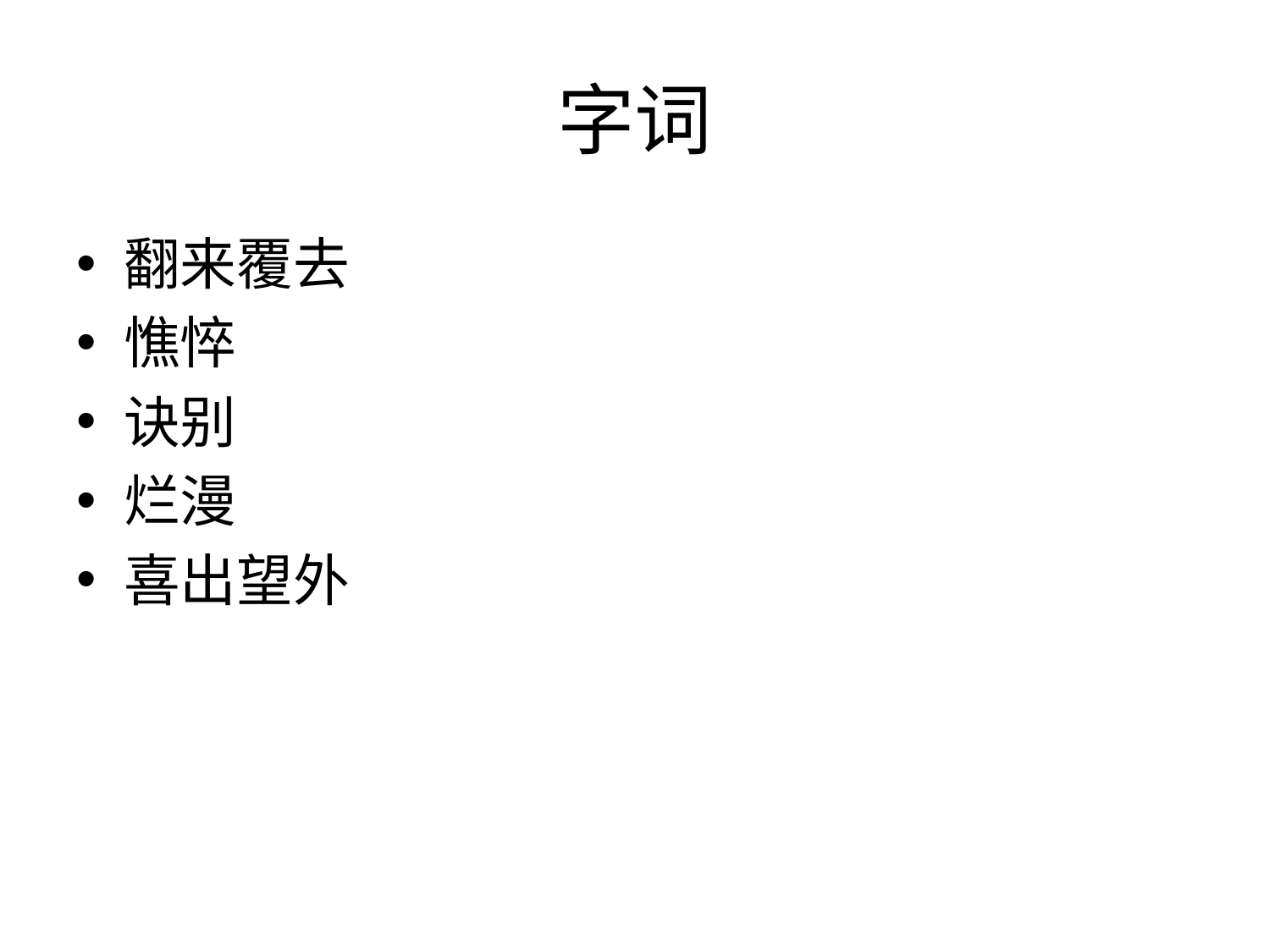

# 字词
翻来覆去
憔悴
诀别
烂漫
喜出望外